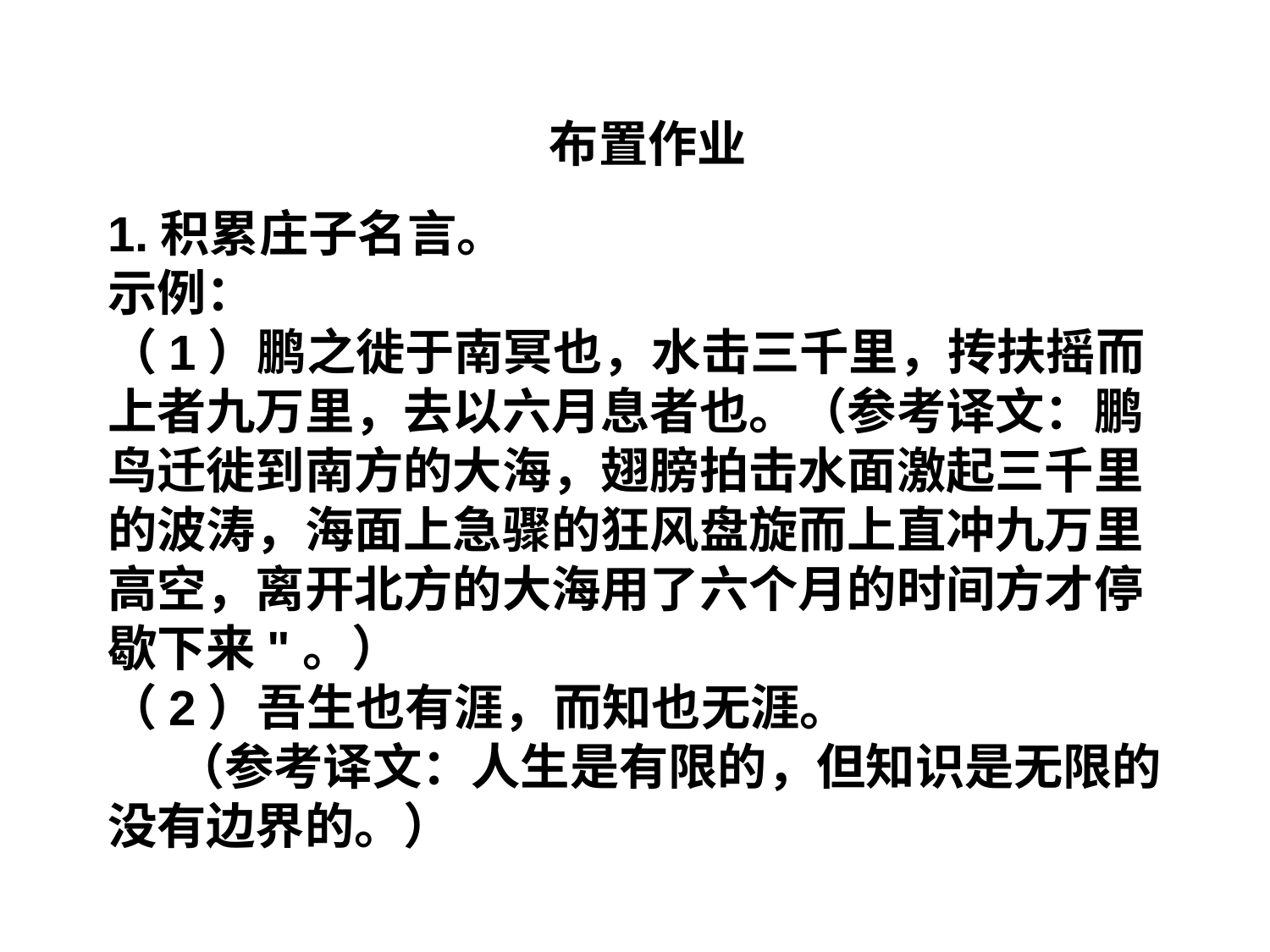

布置作业
1.积累庄子名言。
示例：
（1）鹏之徙于南冥也，水击三千里，抟扶摇而上者九万里，去以六月息者也。（参考译文：鹏鸟迁徙到南方的大海，翅膀拍击水面激起三千里的波涛，海面上急骤的狂风盘旋而上直冲九万里高空，离开北方的大海用了六个月的时间方才停歇下来"。）
（2）吾生也有涯，而知也无涯。
     （参考译文：人生是有限的，但知识是无限的没有边界的。）